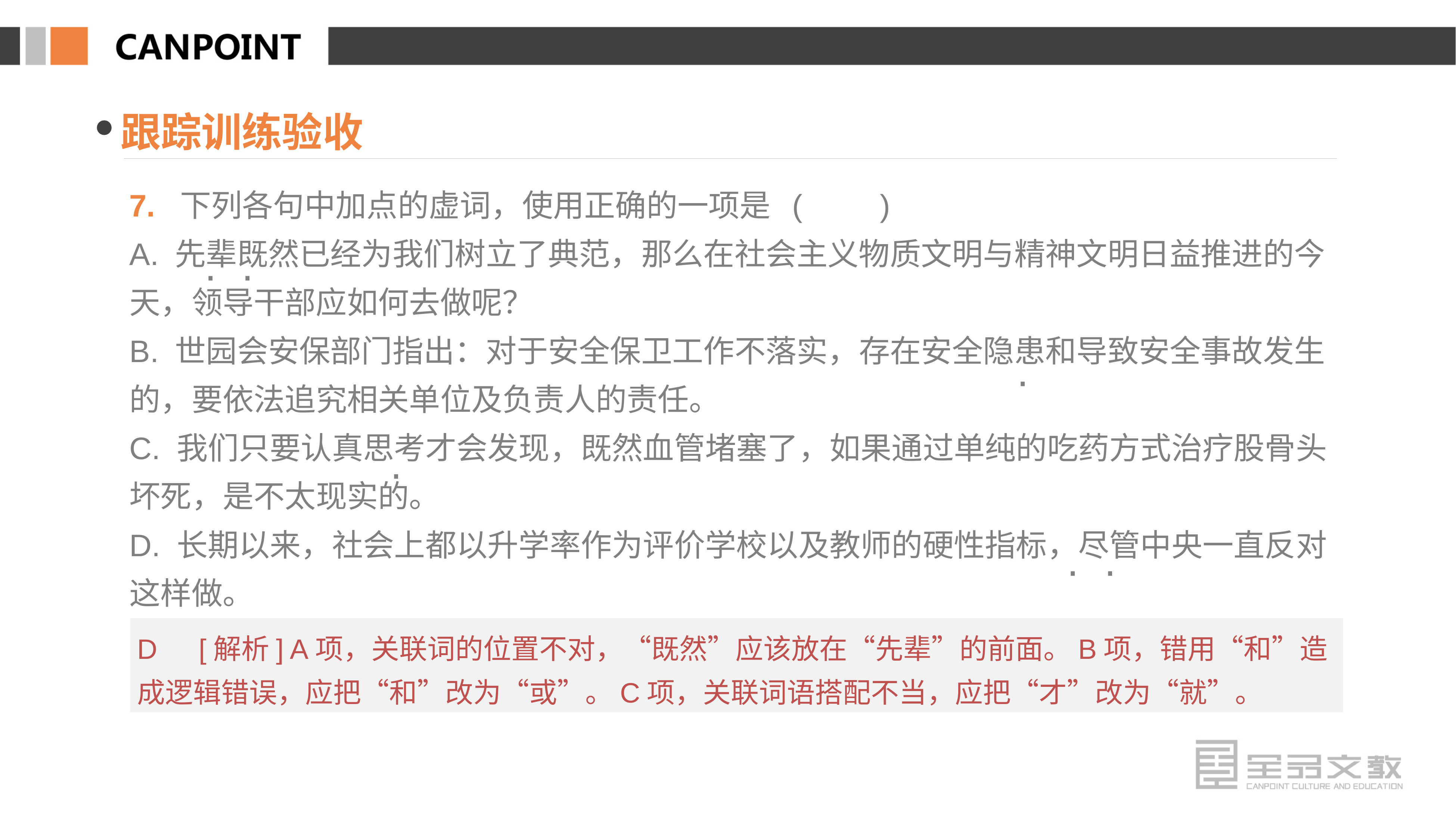

跟踪训练验收

7.  下列各句中加点的虚词，使用正确的一项是  (　　)
A. 先辈既然已经为我们树立了典范，那么在社会主义物质文明与精神文明日益推进的今天，领导干部应如何去做呢？
B. 世园会安保部门指出：对于安全保卫工作不落实，存在安全隐患和导致安全事故发生的，要依法追究相关单位及负责人的责任。
C. 我们只要认真思考才会发现，既然血管堵塞了，如果通过单纯的吃药方式治疗股骨头坏死，是不太现实的。
D. 长期以来，社会上都以升学率作为评价学校以及教师的硬性指标，尽管中央一直反对这样做。
·  ·
·
·
·  ·
D　[解析] A项，关联词的位置不对，“既然”应该放在“先辈”的前面。B项，错用“和”造成逻辑错误，应把“和”改为“或”。C项，关联词语搭配不当，应把“才”改为“就”。